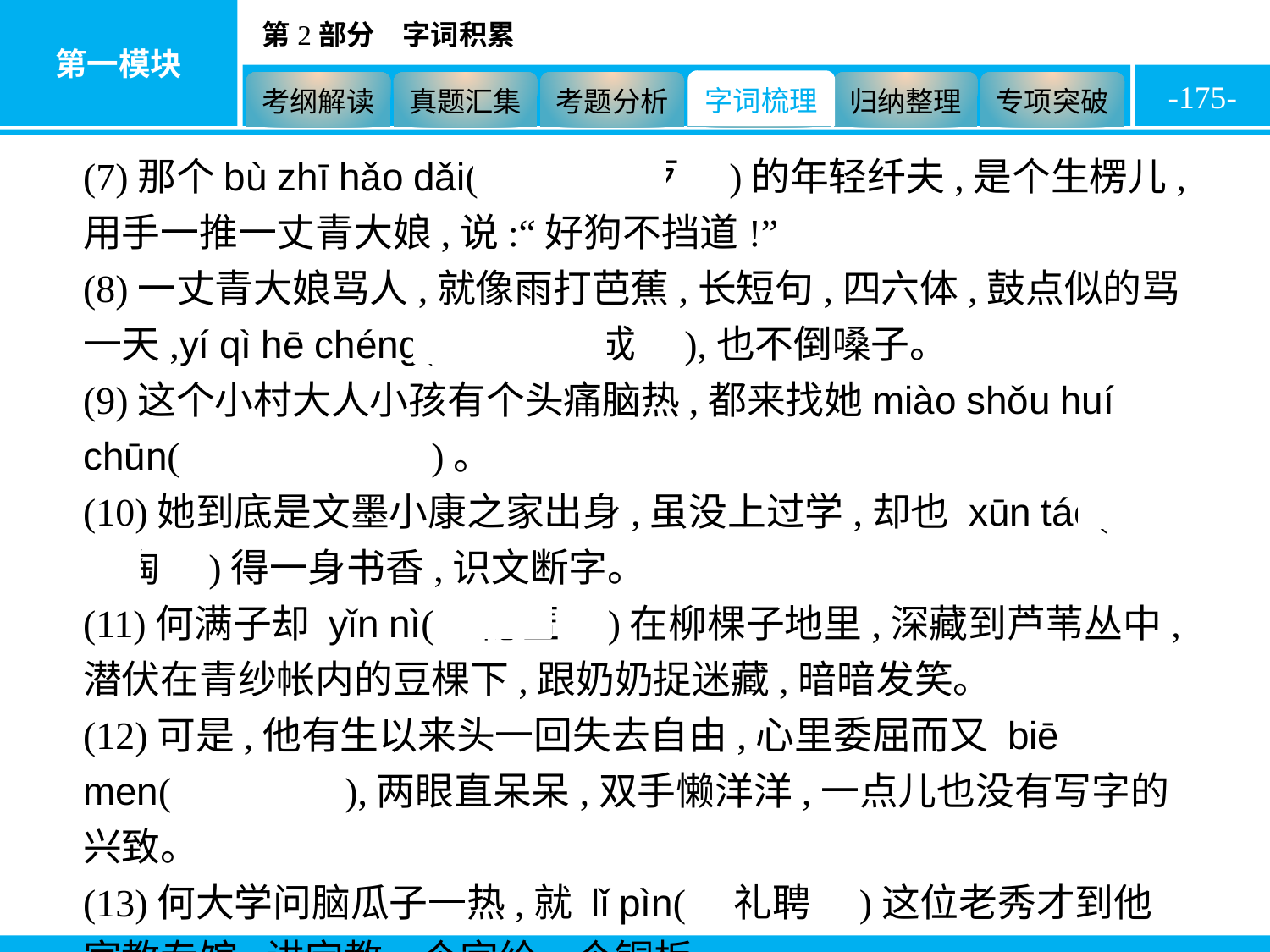

-175-
(7)那个bù zhī hǎo dǎi(　不知好歹　)的年轻纤夫,是个生楞儿,用手一推一丈青大娘,说:“好狗不挡道!”
(8)一丈青大娘骂人,就像雨打芭蕉,长短句,四六体,鼓点似的骂一天,yí qì hē chéng(　一气呵成　),也不倒嗓子。
(9)这个小村大人小孩有个头痛脑热,都来找她miào shǒu huí chūn(　妙手回春　)。
(10)她到底是文墨小康之家出身,虽没上过学,却也 xūn táo(　熏陶　)得一身书香,识文断字。
(11)何满子却 yǐn nì(　隐匿　)在柳棵子地里,深藏到芦苇丛中,潜伏在青纱帐内的豆棵下,跟奶奶捉迷藏,暗暗发笑。
(12)可是,他有生以来头一回失去自由,心里委屈而又 biē men(　憋闷　),两眼直呆呆,双手懒洋洋,一点儿也没有写字的兴致。
(13)何大学问脑瓜子一热,就 lǐ pìn(　礼聘　)这位老秀才到他家教专馆,讲定教一个字给一个铜板。